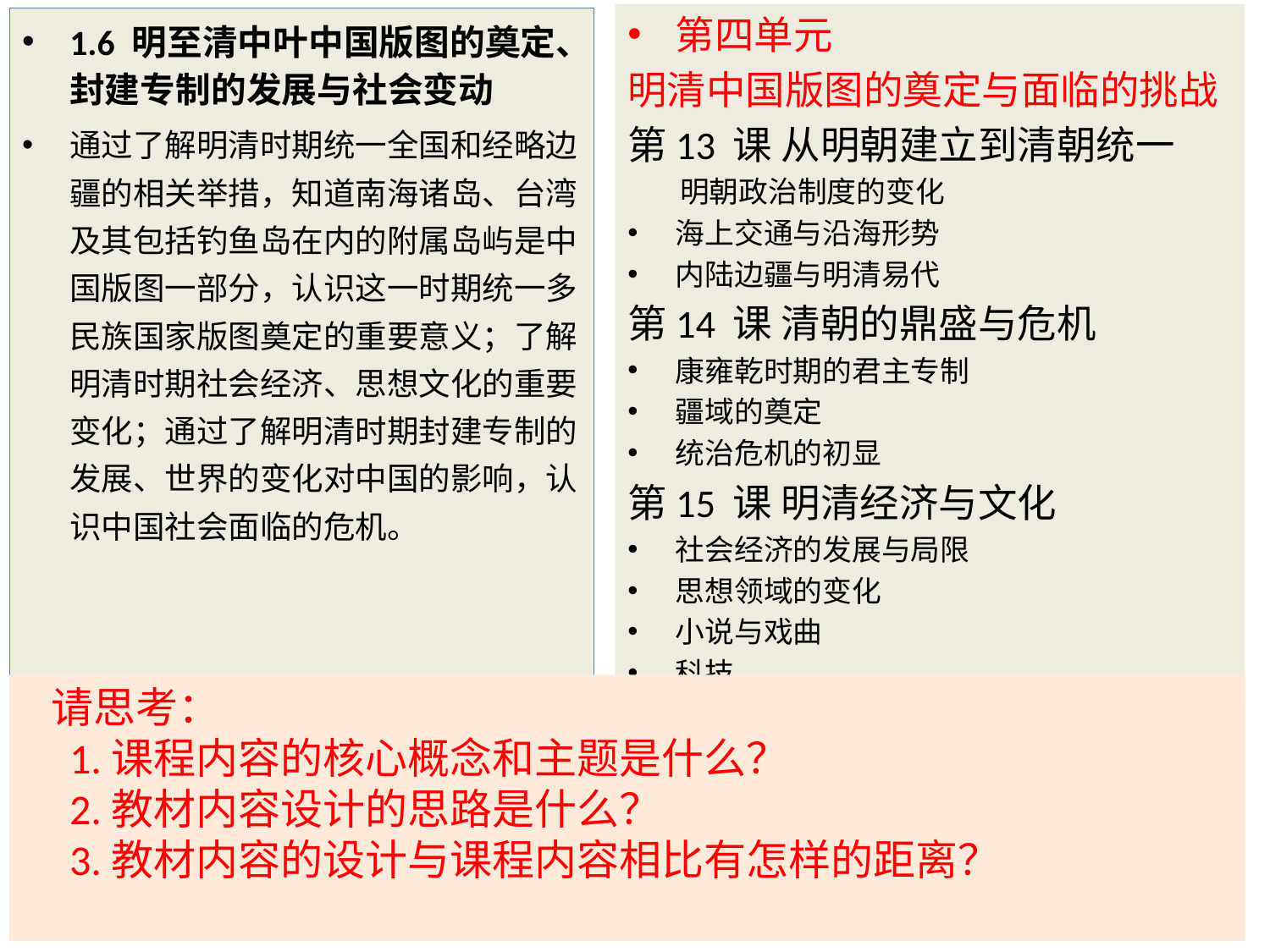

第四单元
明清中国版图的奠定与面临的挑战
第13 课 从明朝建立到清朝统一
       明朝政治制度的变化
海上交通与沿海形势
内陆边疆与明清易代
第14 课 清朝的鼎盛与危机
康雍乾时期的君主专制
疆域的奠定
统治危机的初显
第15 课 明清经济与文化
社会经济的发展与局限
思想领域的变化
小说与戏曲
科技
1.6 明至清中叶中国版图的奠定、封建专制的发展与社会变动
通过了解明清时期统一全国和经略边疆的相关举措，知道南海诸岛、台湾及其包括钓鱼岛在内的附属岛屿是中国版图一部分，认识这一时期统一多民族国家版图奠定的重要意义；了解明清时期社会经济、思想文化的重要变化；通过了解明清时期封建专制的发展、世界的变化对中国的影响，认识中国社会面临的危机。

  请思考：
     1.课程内容的核心概念和主题是什么？
     2.教材内容设计的思路是什么？
     3.教材内容的设计与课程内容相比有怎样的距离？